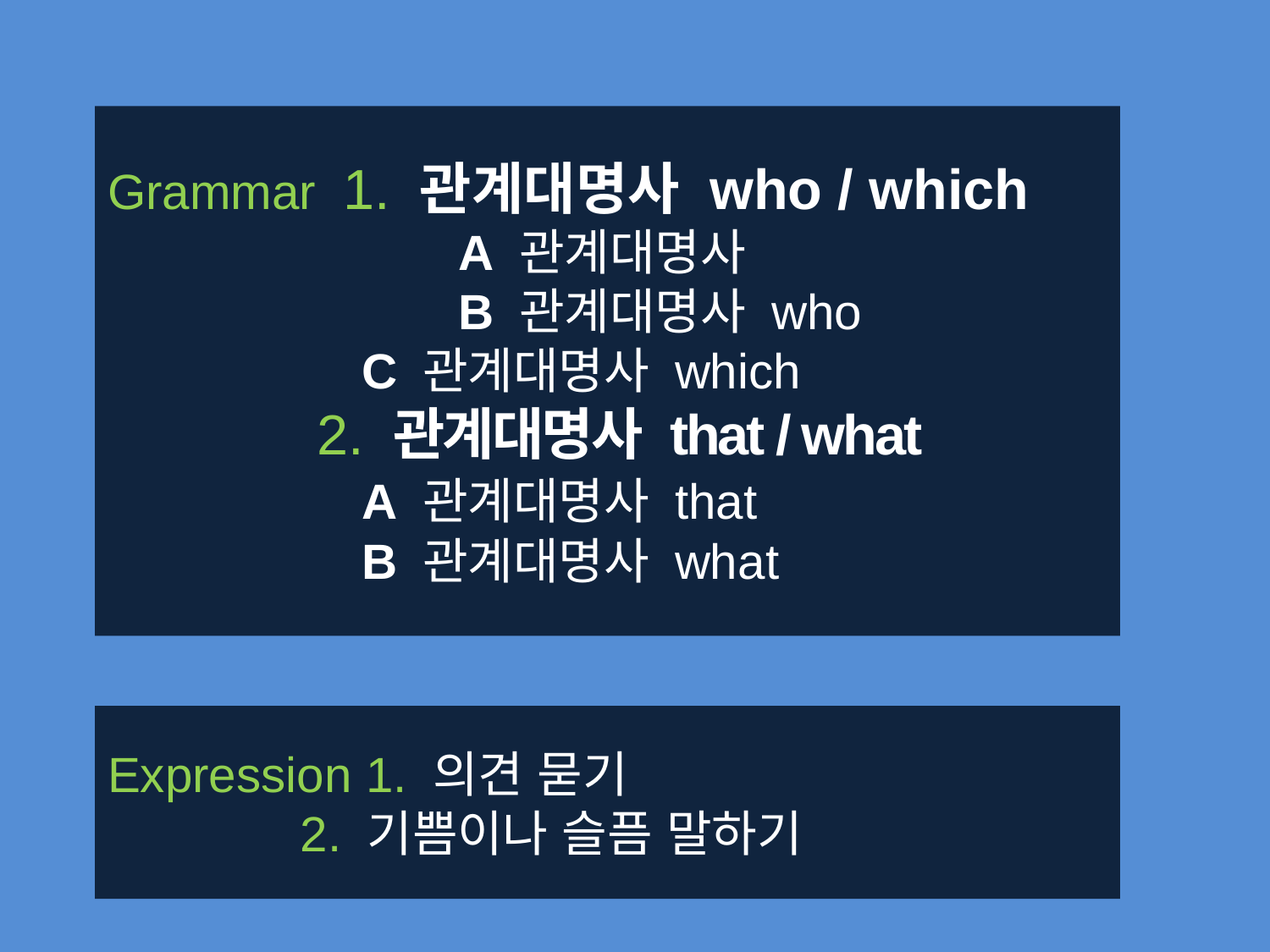

Grammar  1. 관계대명사 who / which
		A 관계대명사
		B 관계대명사 who
		C 관계대명사 which
	      2. 관계대명사 that / what
		A 관계대명사 that
		B 관계대명사 what
Expression 1. 의견 묻기
              2. 기쁨이나 슬픔 말하기